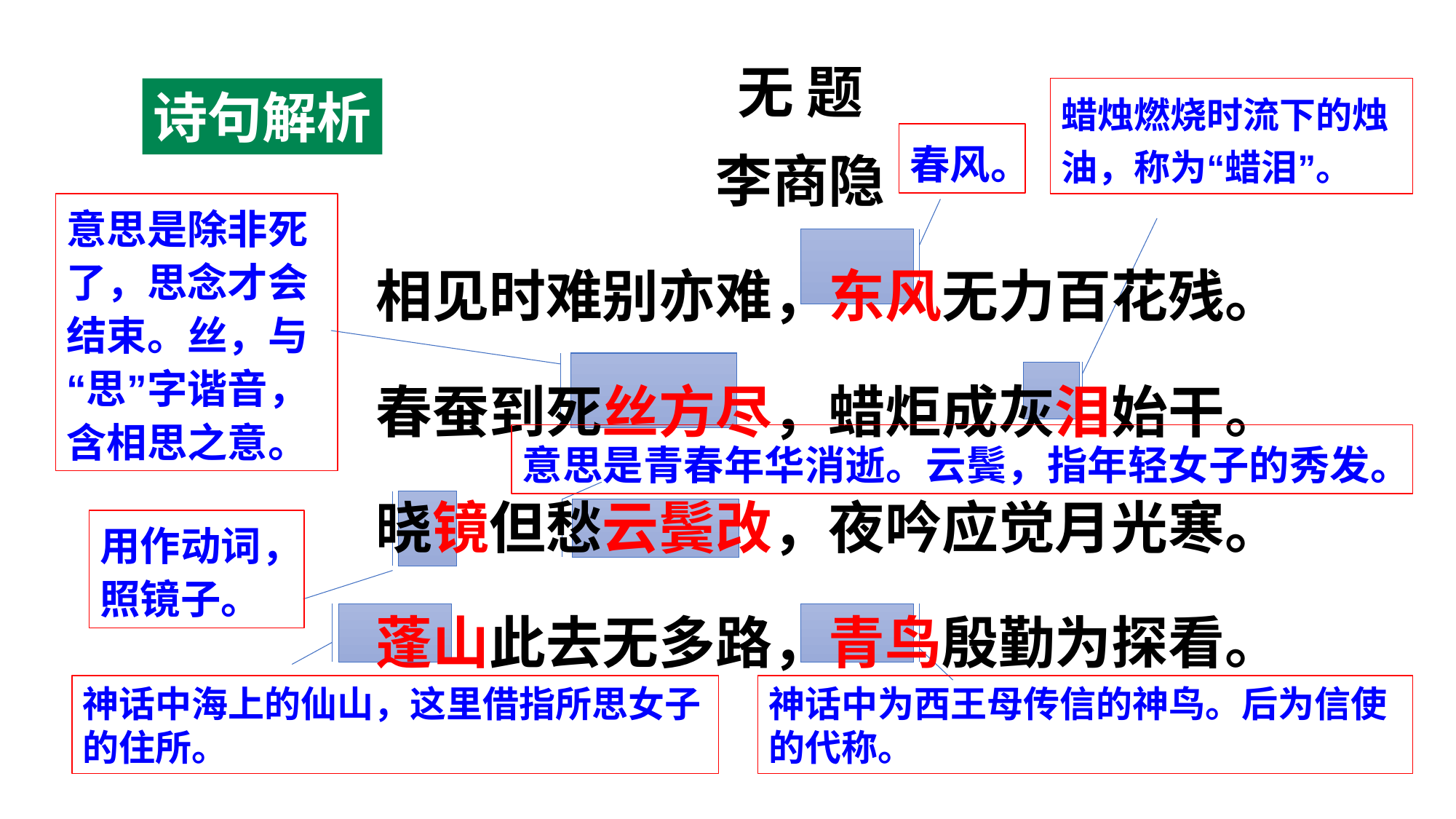

无 题
李商隐
相见时难别亦难，东风无力百花残。
春蚕到死丝方尽，蜡炬成灰泪始干。
晓镜但愁云鬓改，夜吟应觉月光寒。
蓬山此去无多路，青鸟殷勤为探看。
诗句解析
蜡烛燃烧时流下的烛油，称为“蜡泪”。
春风。
意思是除非死了，思念才会结束。丝，与“思”字谐音，含相思之意。

意思是青春年华消逝。云鬓，指年轻女子的秀发。

用作动词，照镜子。

神话中海上的仙山，这里借指所思女子的住所。
神话中为西王母传信的神鸟。后为信使的代称。